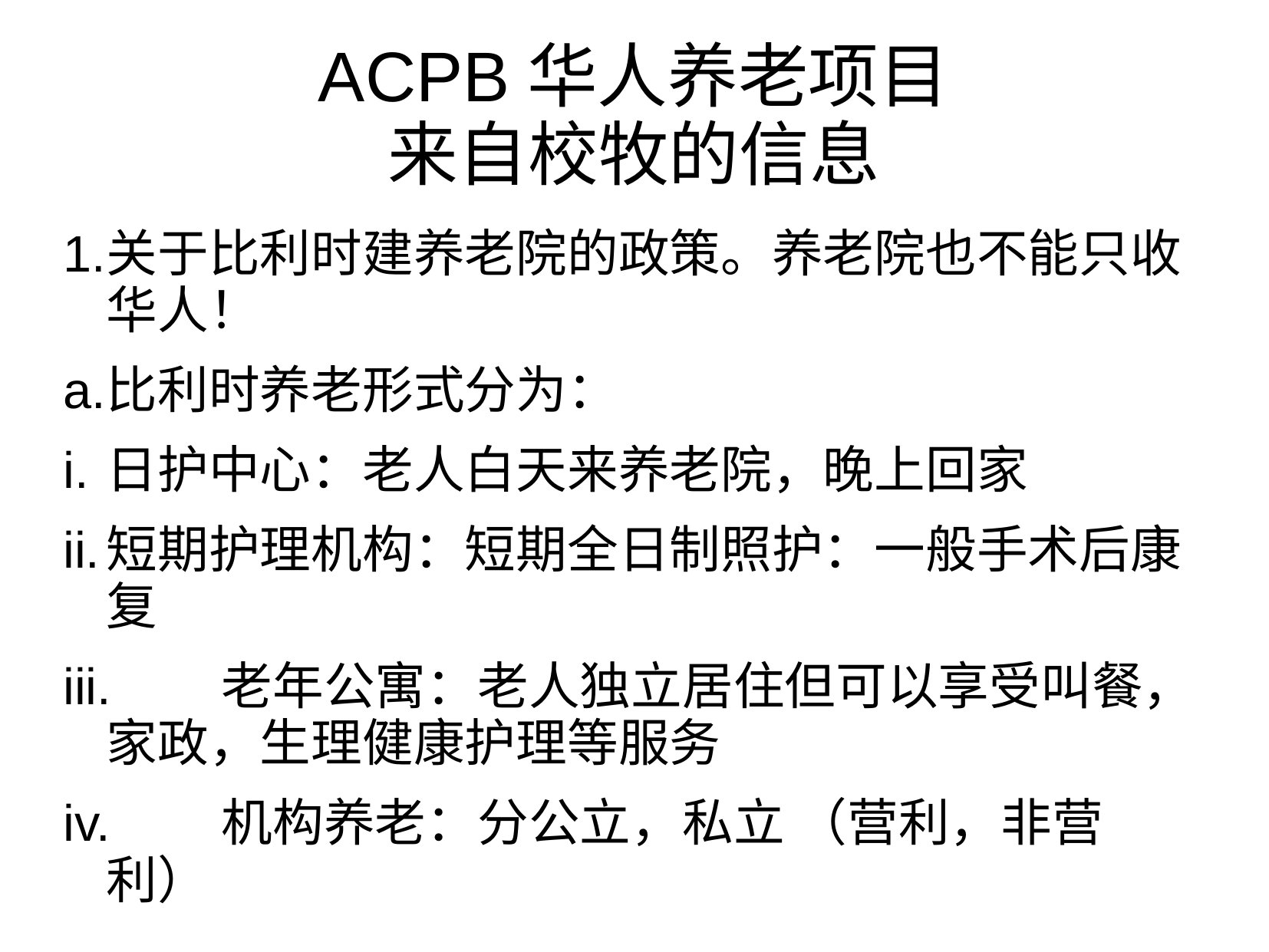

# ACPB华人养老项目 来自校牧的信息
1.	关于比利时建养老院的政策。养老院也不能只收华人！
a.	比利时养老形式分为：
i.	日护中心：老人白天来养老院，晚上回家
ii.	短期护理机构：短期全日制照护：一般手术后康复
iii.	老年公寓：老人独立居住但可以享受叫餐，家政，生理健康护理等服务
iv.	机构养老：分公立，私立 （营利，非营利）